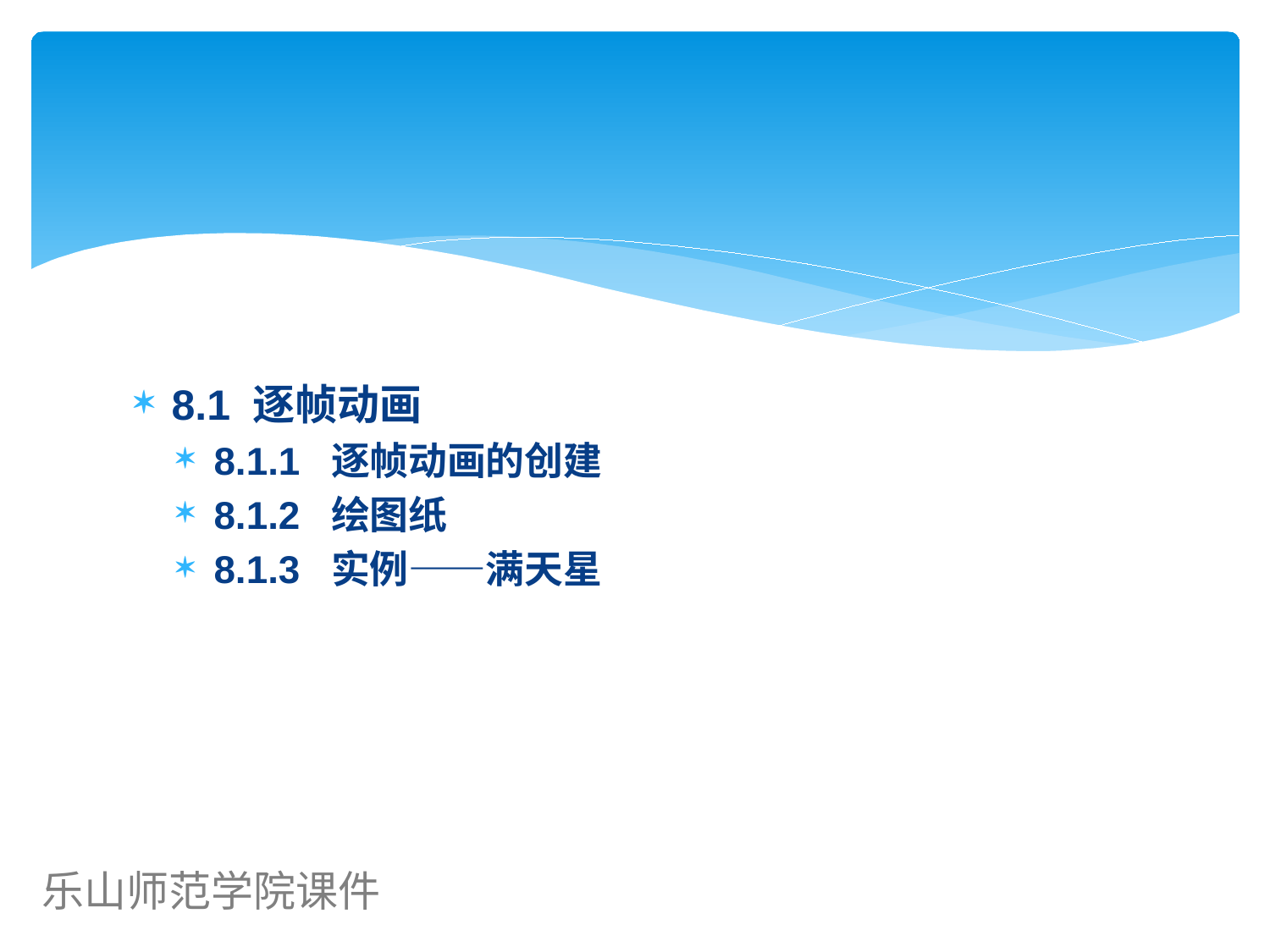

#
8.1 逐帧动画
8.1.1  逐帧动画的创建
8.1.2  绘图纸
8.1.3  实例——满天星